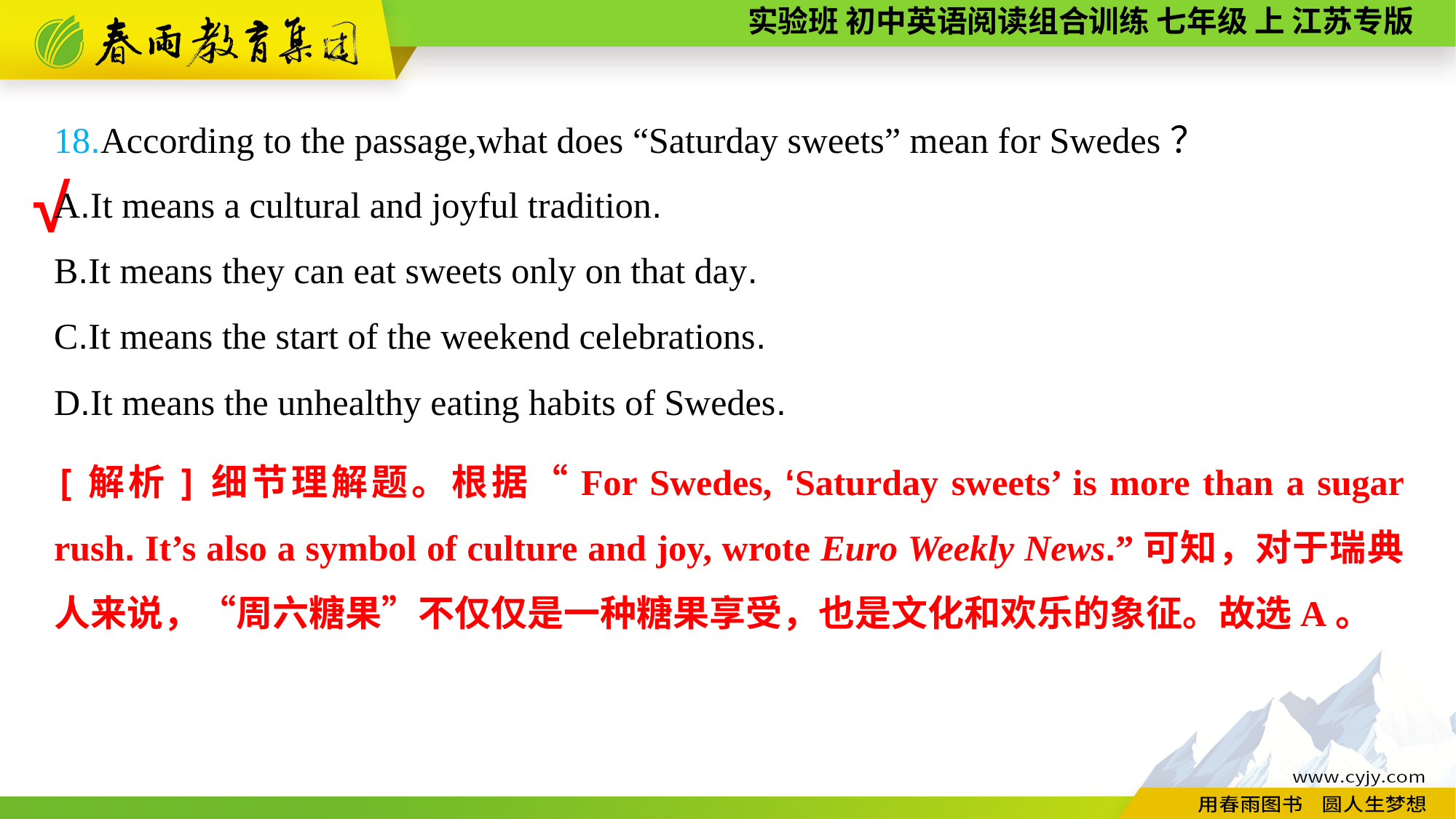

18.According to the passage,what does “Saturday sweets” mean for Swedes？
A.It means a cultural and joyful tradition.
B.It means they can eat sweets only on that day.
C.It means the start of the weekend celebrations.
D.It means the unhealthy eating habits of Swedes.
√
[解析]细节理解题。根据“For Swedes, ‘Saturday sweets’ is more than a sugar rush. It’s also a symbol of culture and joy, wrote Euro Weekly News.”可知，对于瑞典人来说，“周六糖果”不仅仅是一种糖果享受，也是文化和欢乐的象征。故选A。